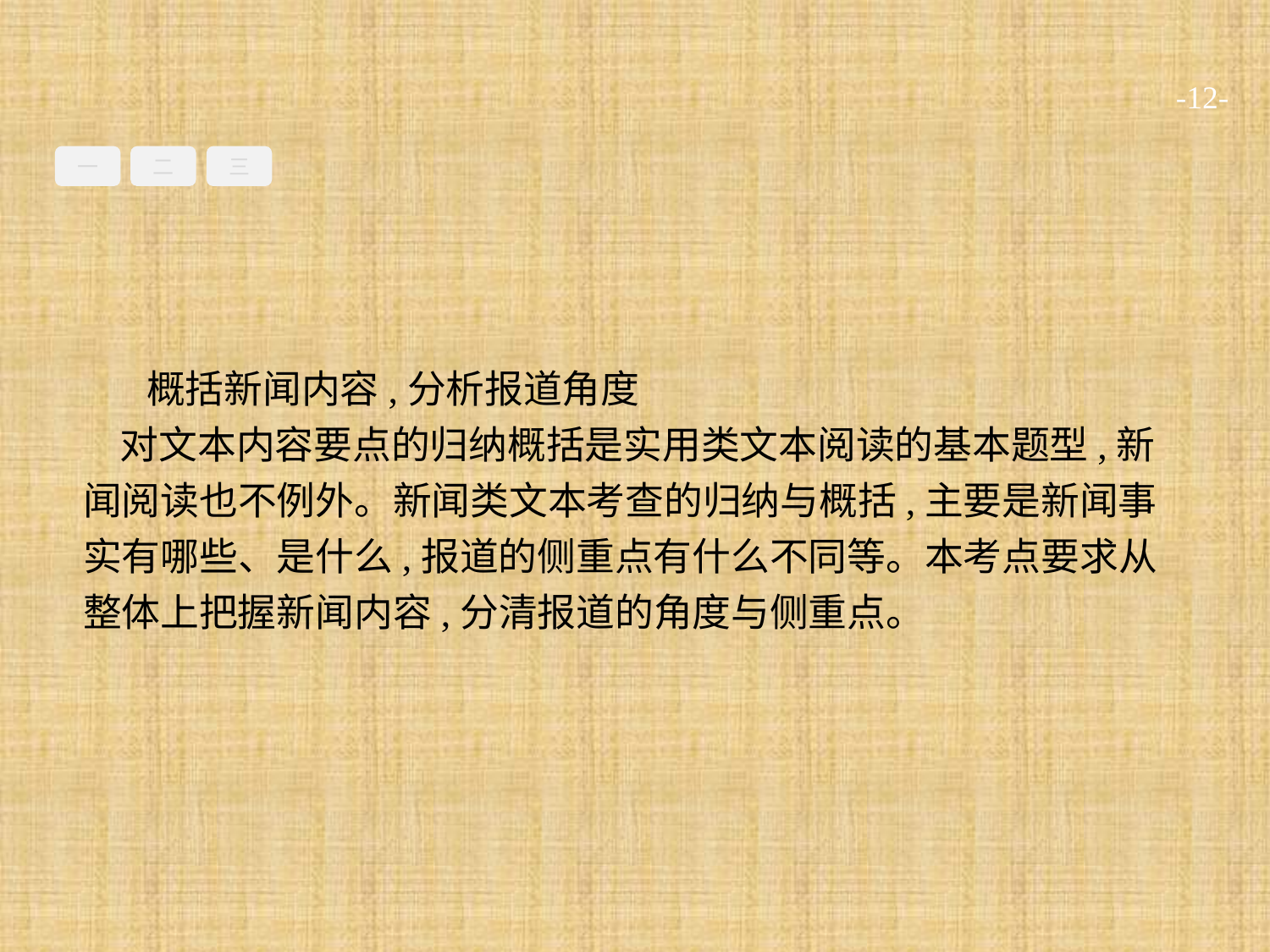

-12-
一
二
三
概括新闻内容,分析报道角度
对文本内容要点的归纳概括是实用类文本阅读的基本题型,新闻阅读也不例外。新闻类文本考查的归纳与概括,主要是新闻事实有哪些、是什么,报道的侧重点有什么不同等。本考点要求从整体上把握新闻内容,分清报道的角度与侧重点。